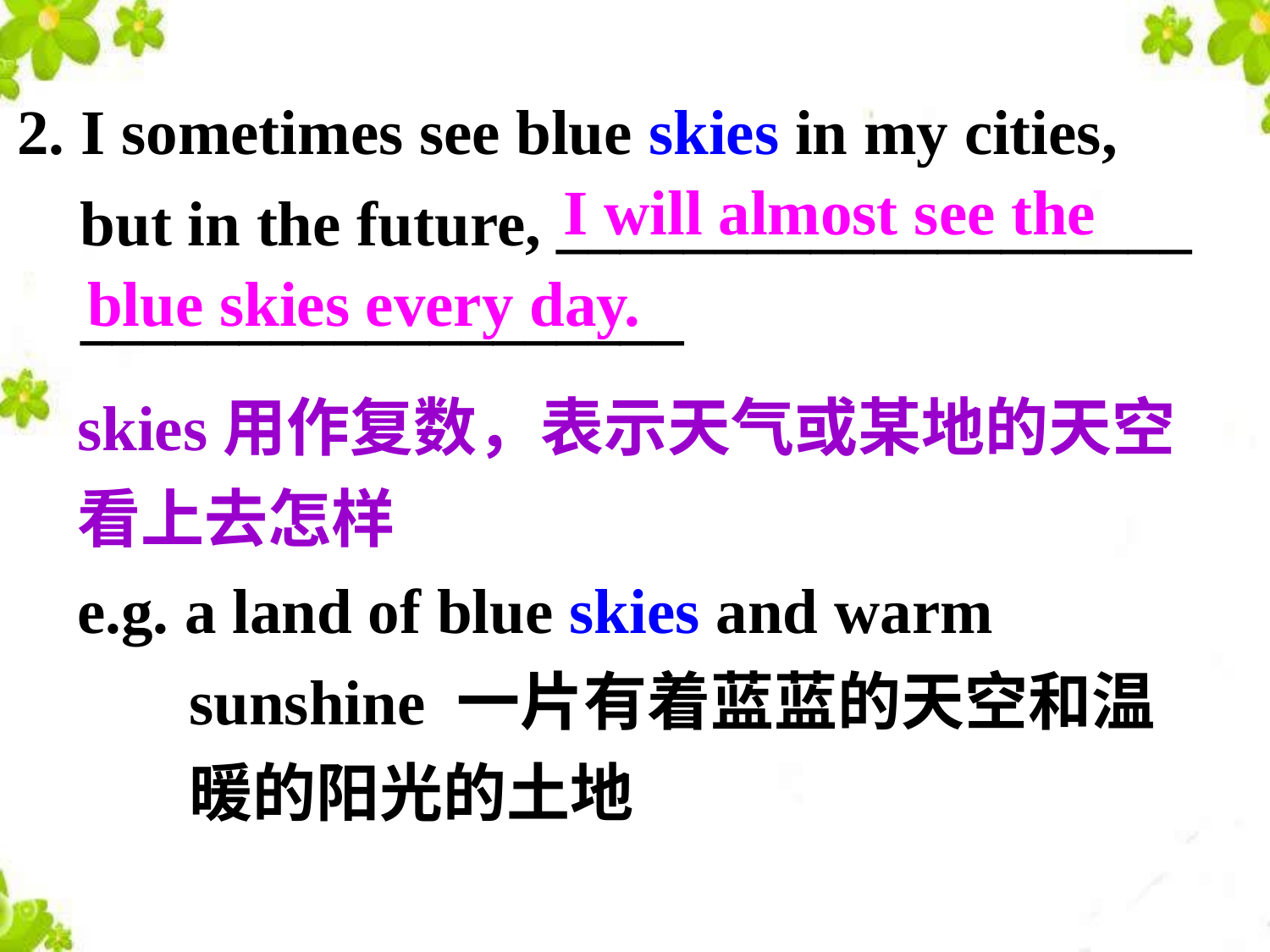

2. I sometimes see blue skies in my cities, but in the future, ____________________
    ___________________
                              I will almost see the blue skies every day.
skies用作复数，表示天气或某地的天空
看上去怎样
e.g. a land of blue skies and warm sunshine 一片有着蓝蓝的天空和温暖的阳光的土地